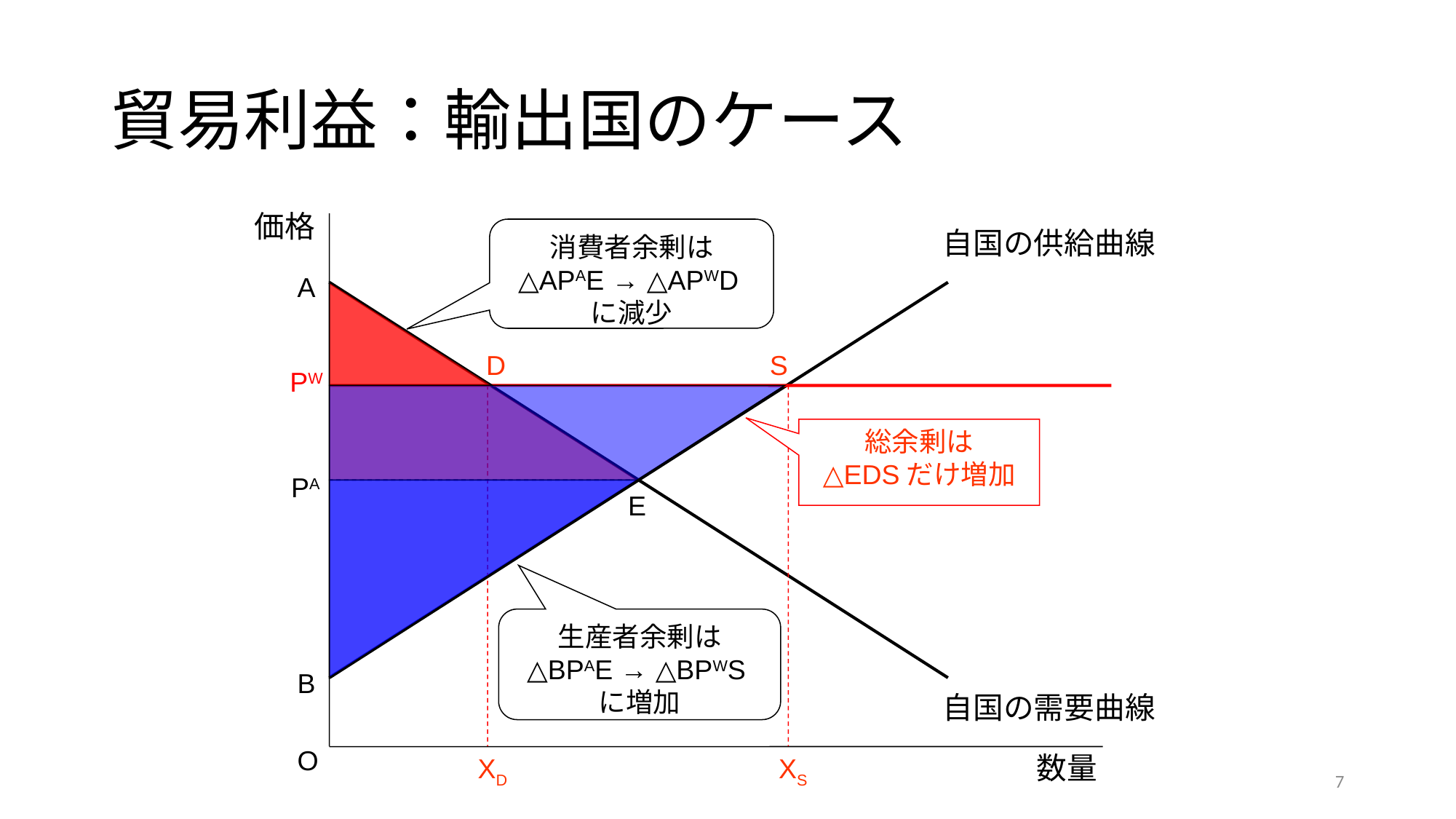

# 貿易利益：輸出国のケース
価格

O
数量

自国の供給曲線
消費者余剰は
△APAE → △APWDに減少
A

D
S
PW

総余剰は
△EDSだけ増加
PA

E
生産者余剰は
△BPAE → △BPWSに増加
B
自国の需要曲線
XD
XS
7